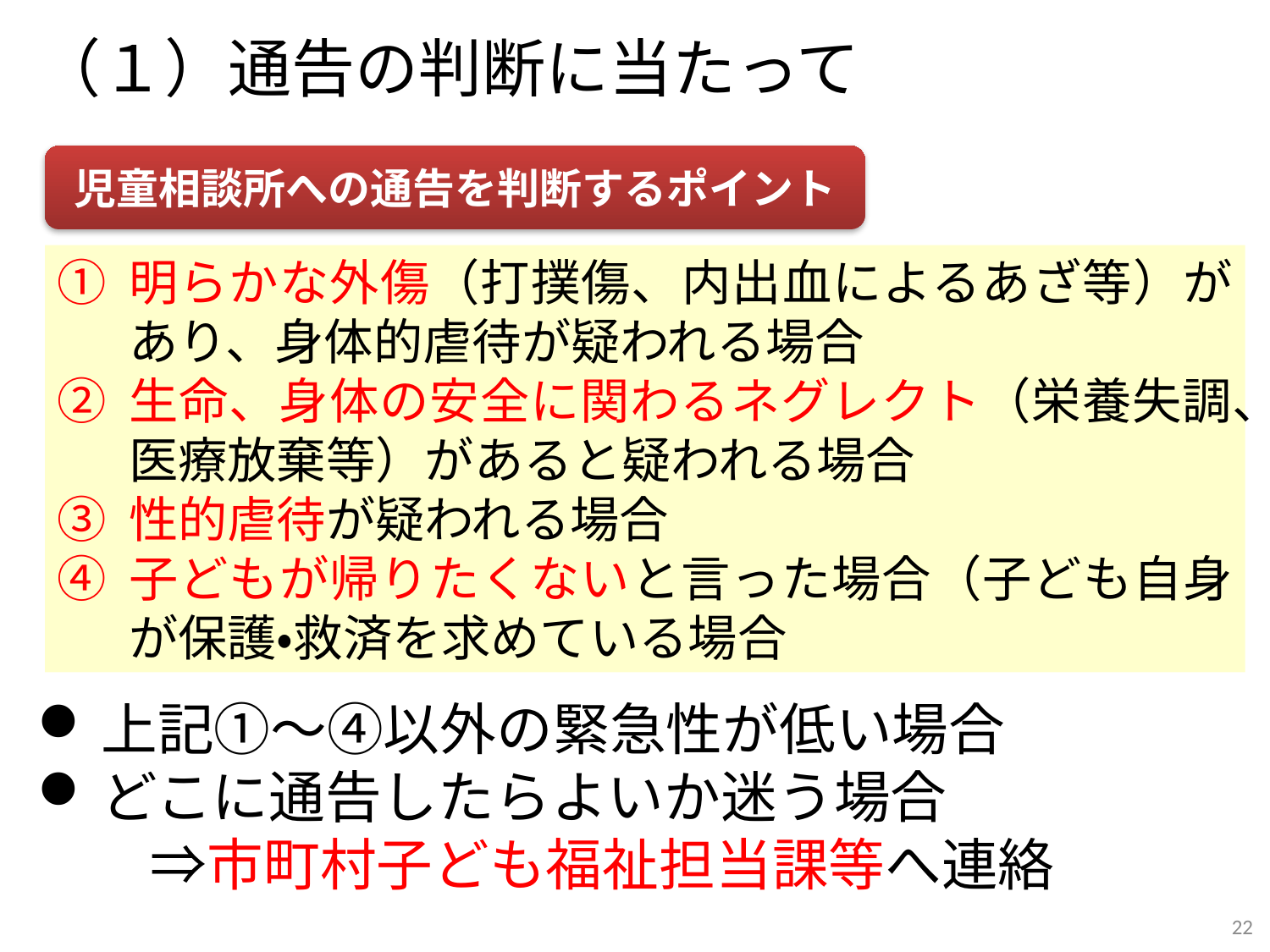

（１）通告の判断に当たって
児童相談所への通告を判断するポイント
明らかな外傷（打撲傷、内出血によるあざ等）があり、身体的虐待が疑われる場合
生命、身体の安全に関わるネグレクト（栄養失調、医療放棄等）があると疑われる場合
性的虐待が疑われる場合
子どもが帰りたくないと言った場合（子ども自身が保護・救済を求めている場合
上記①～④以外の緊急性が低い場合
どこに通告したらよいか迷う場合
　　⇒市町村子ども福祉担当課等へ連絡
22